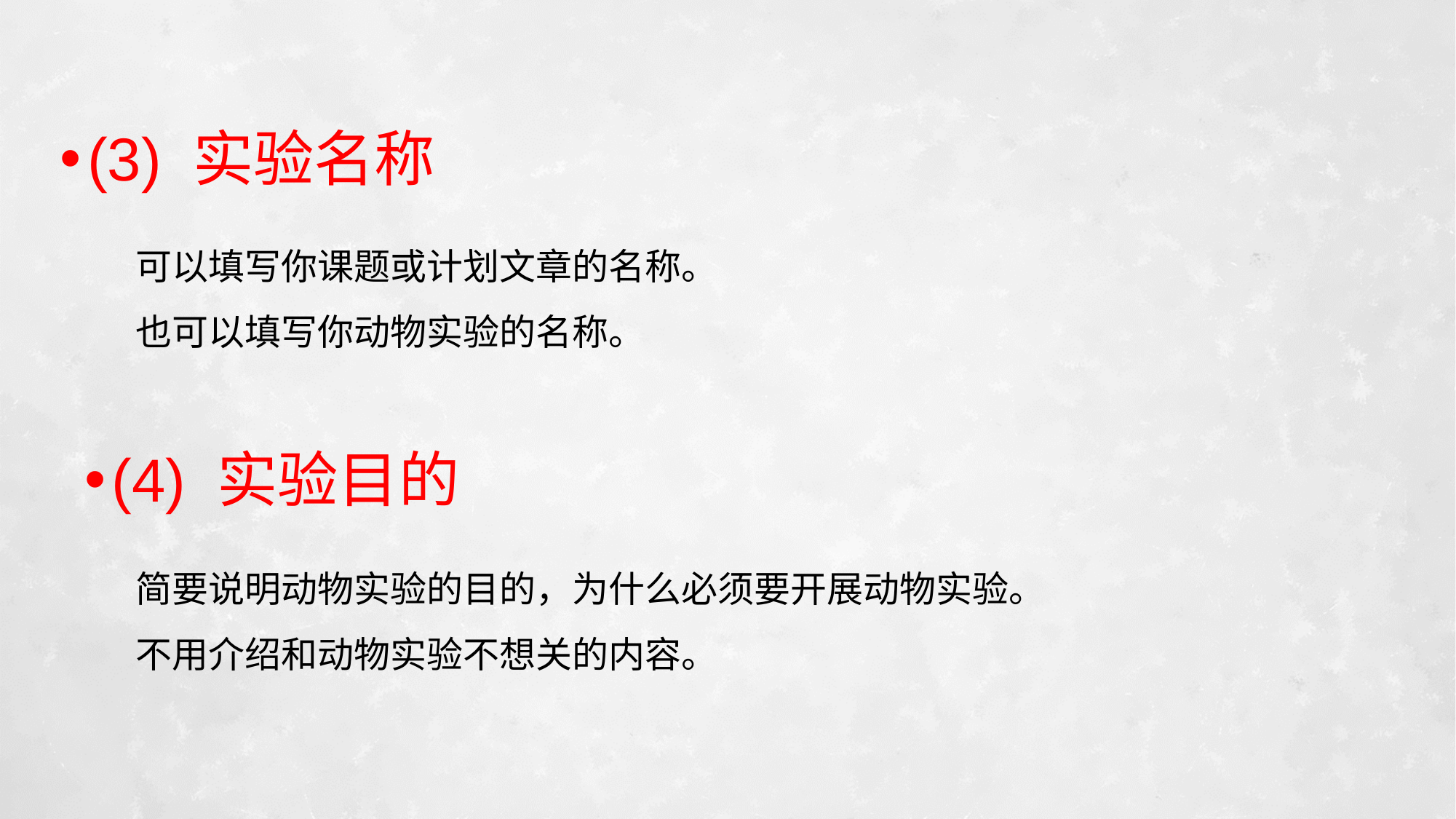

(3) 实验名称
可以填写你课题或计划文章的名称。
也可以填写你动物实验的名称。
(4) 实验目的
简要说明动物实验的目的，为什么必须要开展动物实验。
不用介绍和动物实验不想关的内容。